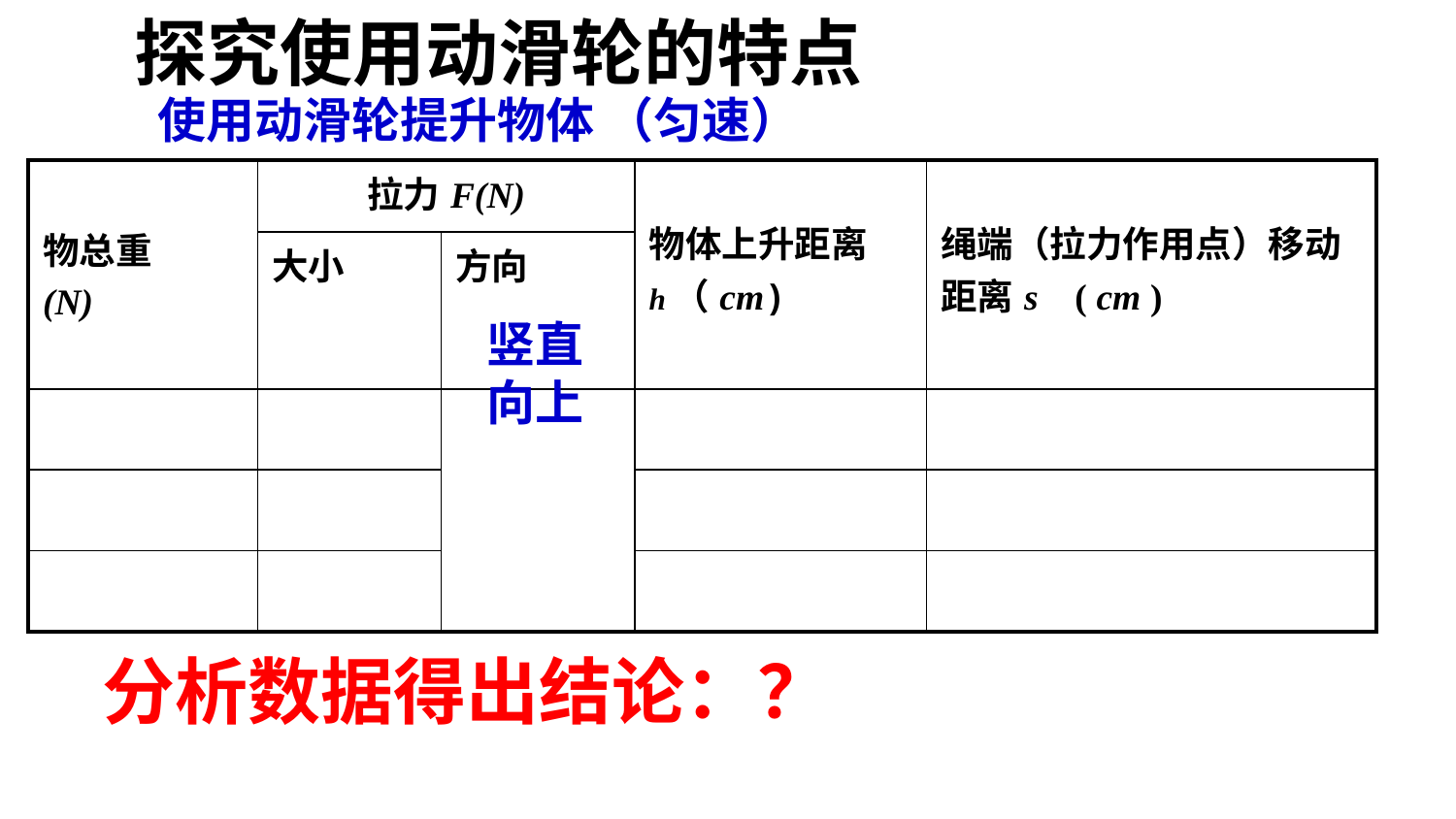

探究使用动滑轮的特点
使用动滑轮提升物体 （匀速）
| 物总重 (N) | 拉力F(N) |  | 物体上升距离h（cm) | 绳端（拉力作用点）移动距离s ( cm ) |
| --- | --- | --- | --- | --- |
|  | 大小 | 方向 |  |  |
|  |  |  |  |  |
|  |  |  |  |  |
|  |  |  |  |  |
竖直向上

分析数据得出结论：？